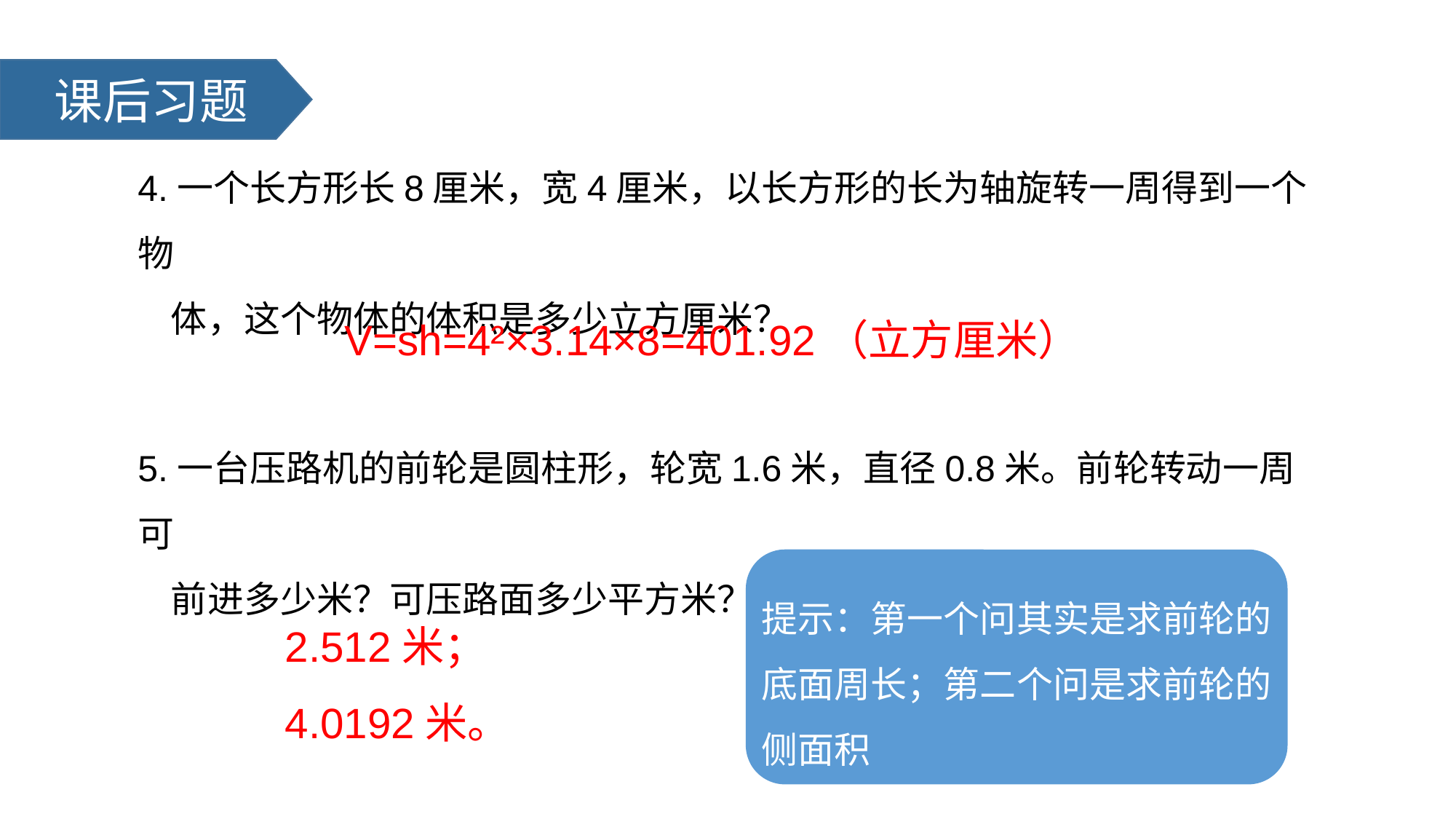

课后习题
4.一个长方形长8厘米，宽4厘米，以长方形的长为轴旋转一周得到一个物
   体，这个物体的体积是多少立方厘米？
V=sh=4²×3.14×8=401.92（立方厘米）
5.一台压路机的前轮是圆柱形，轮宽1.6米，直径0.8米。前轮转动一周可
   前进多少米？可压路面多少平方米？

提示：第一个问其实是求前轮的
底面周长；第二个问是求前轮的
侧面积
2.512米；   4.0192米。